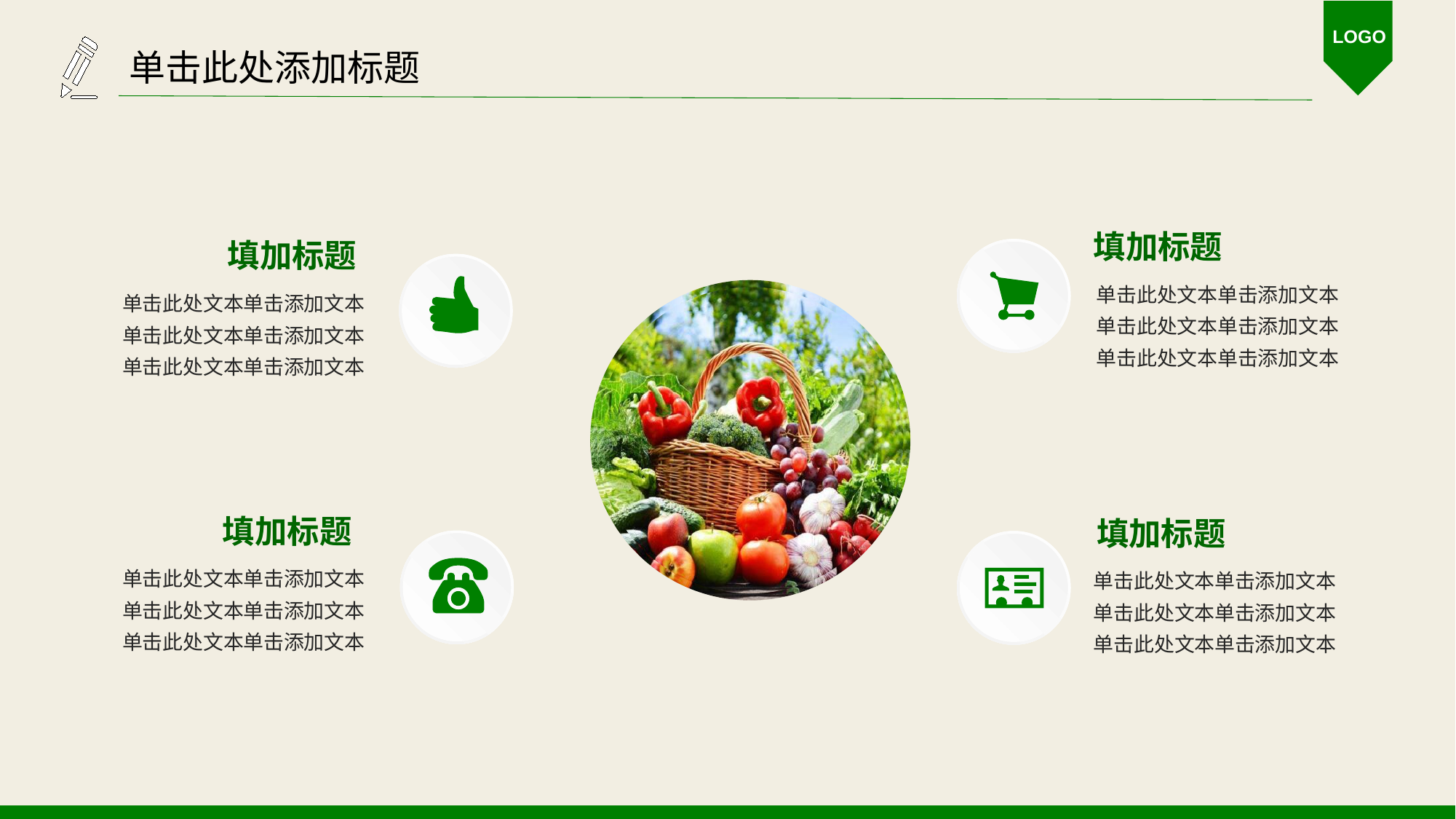

LOGO

单击此处添加标题
填加标题
填加标题

单击此处文本单击添加文本单击此处文本单击添加文本单击此处文本单击添加文本

单击此处文本单击添加文本单击此处文本单击添加文本单击此处文本单击添加文本

填加标题
填加标题

单击此处文本单击添加文本单击此处文本单击添加文本单击此处文本单击添加文本
单击此处文本单击添加文本单击此处文本单击添加文本单击此处文本单击添加文本